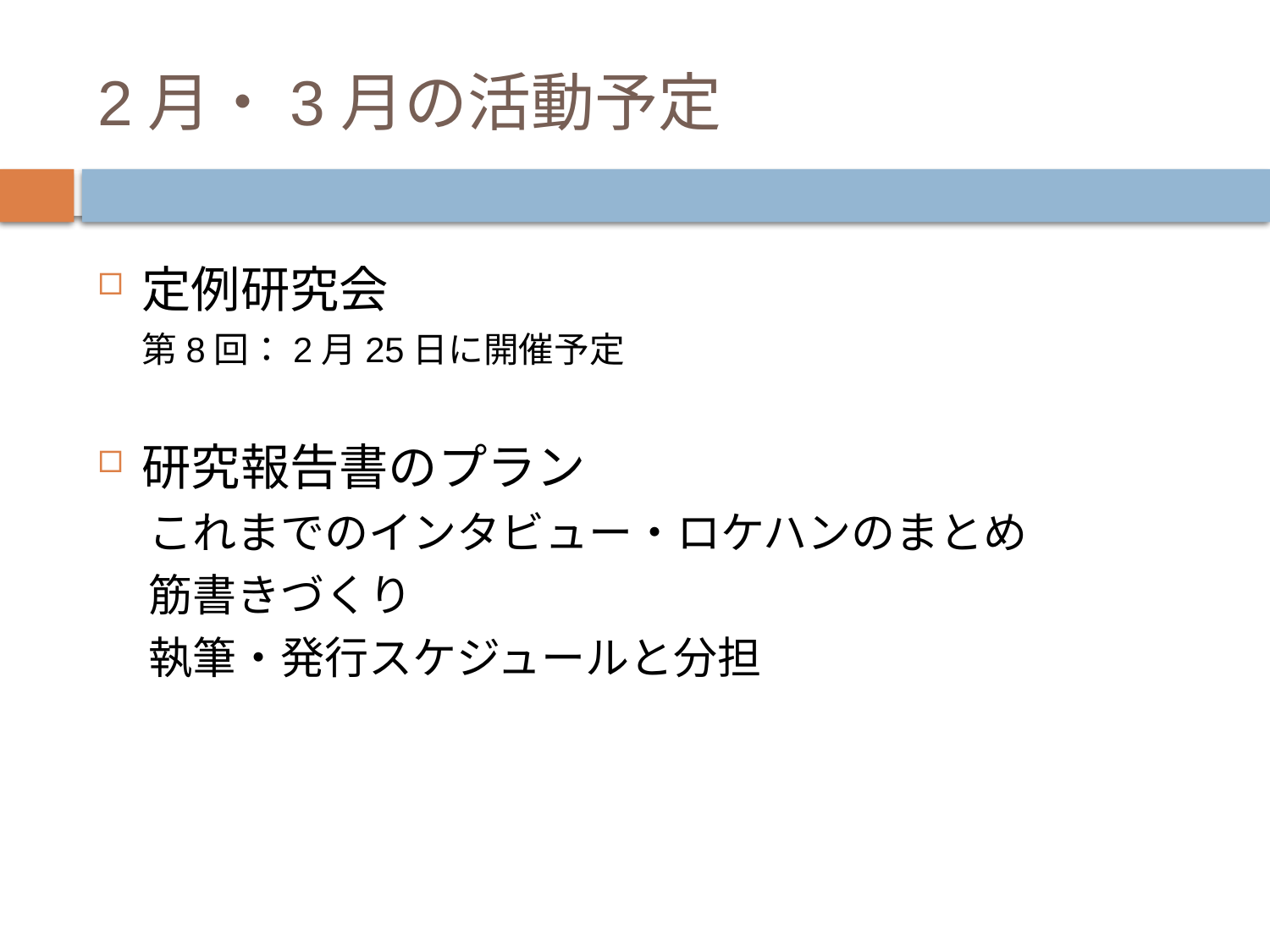

# 2月・3月の活動予定
定例研究会
第8回：2月25日に開催予定

研究報告書のプラン
これまでのインタビュー・ロケハンのまとめ
筋書きづくり
執筆・発行スケジュールと分担